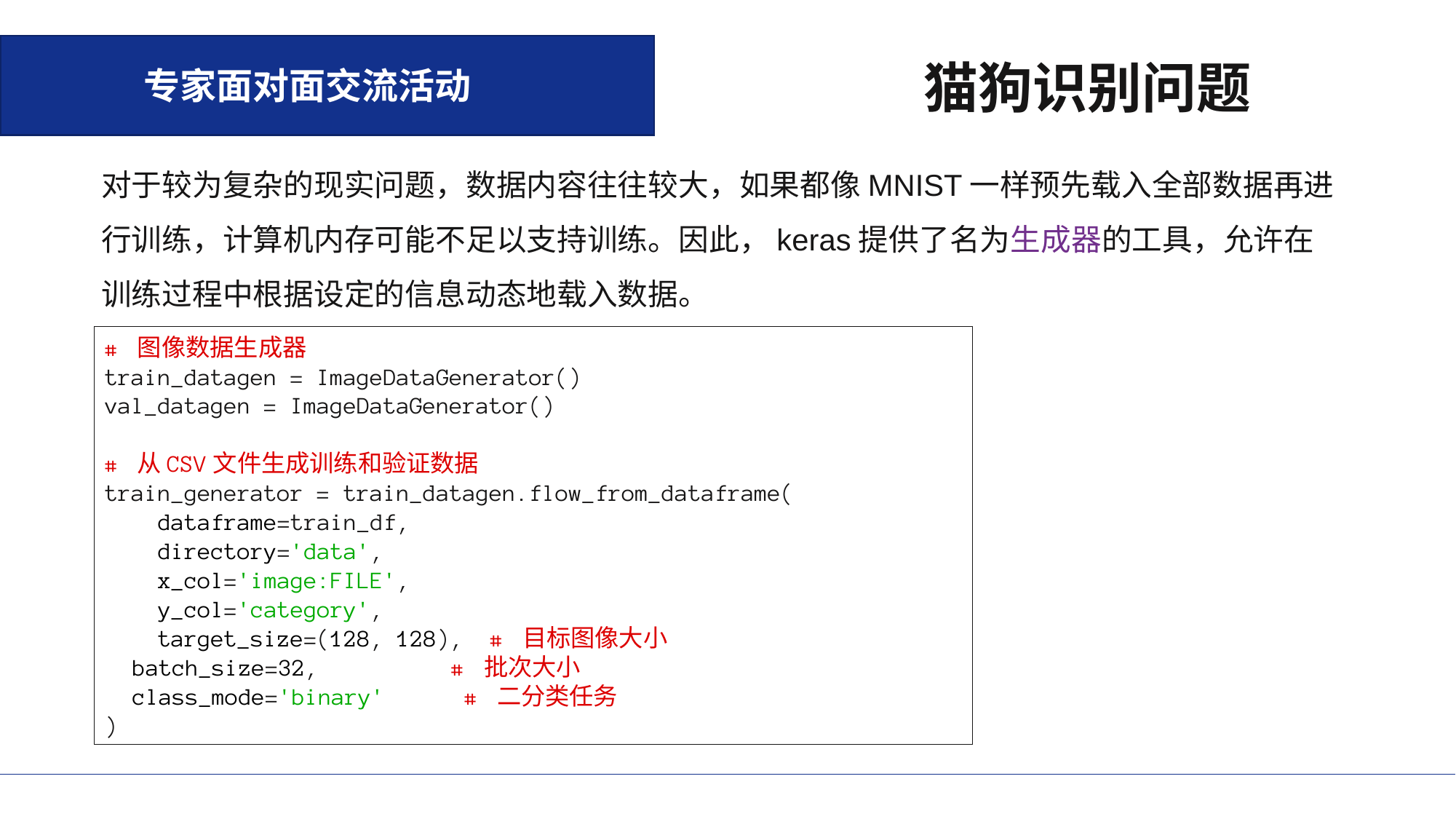

专家面对面交流活动
猫狗识别问题

对于较为复杂的现实问题，数据内容往往较大，如果都像MNIST一样预先载入全部数据再进行训练，计算机内存可能不足以支持训练。因此，keras提供了名为生成器的工具，允许在训练过程中根据设定的信息动态地载入数据。
# 图像数据生成器 train_datagen = ImageDataGenerator() val_datagen = ImageDataGenerator() # 从CSV文件生成训练和验证数据 train_generator = train_datagen.flow_from_dataframe( dataframe=train_df, directory='data', x_col='image:FILE', y_col='category', target_size=(128, 128),  # 目标图像大小 batch_size=32,          # 批次大小 class_mode='binary'      # 二分类任务 )